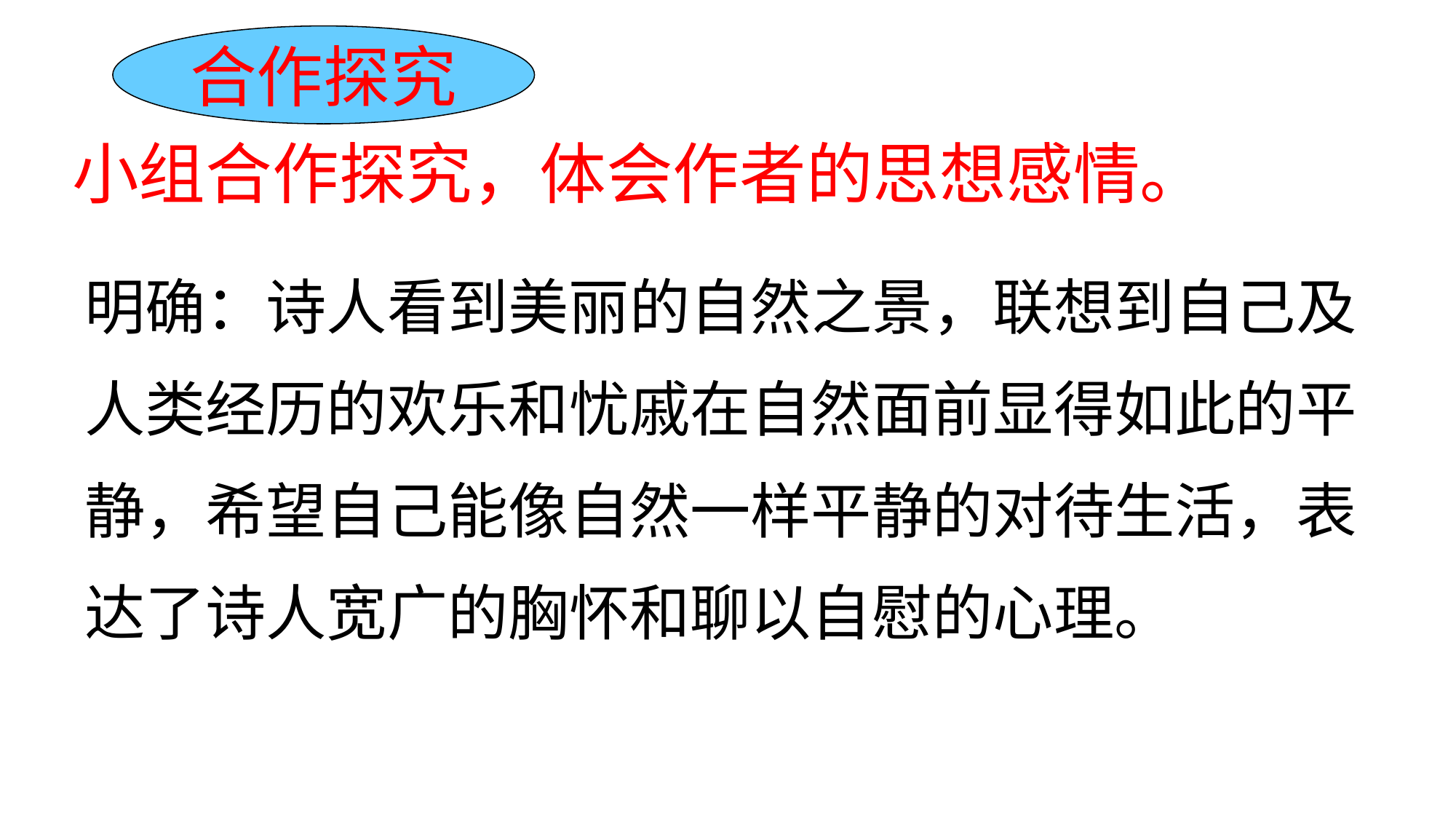

小组合作探究，体会作者的思想感情。

合作探究
明确：诗人看到美丽的自然之景，联想到自己及人类经历的欢乐和忧戚在自然面前显得如此的平静，希望自己能像自然一样平静的对待生活，表达了诗人宽广的胸怀和聊以自慰的心理。